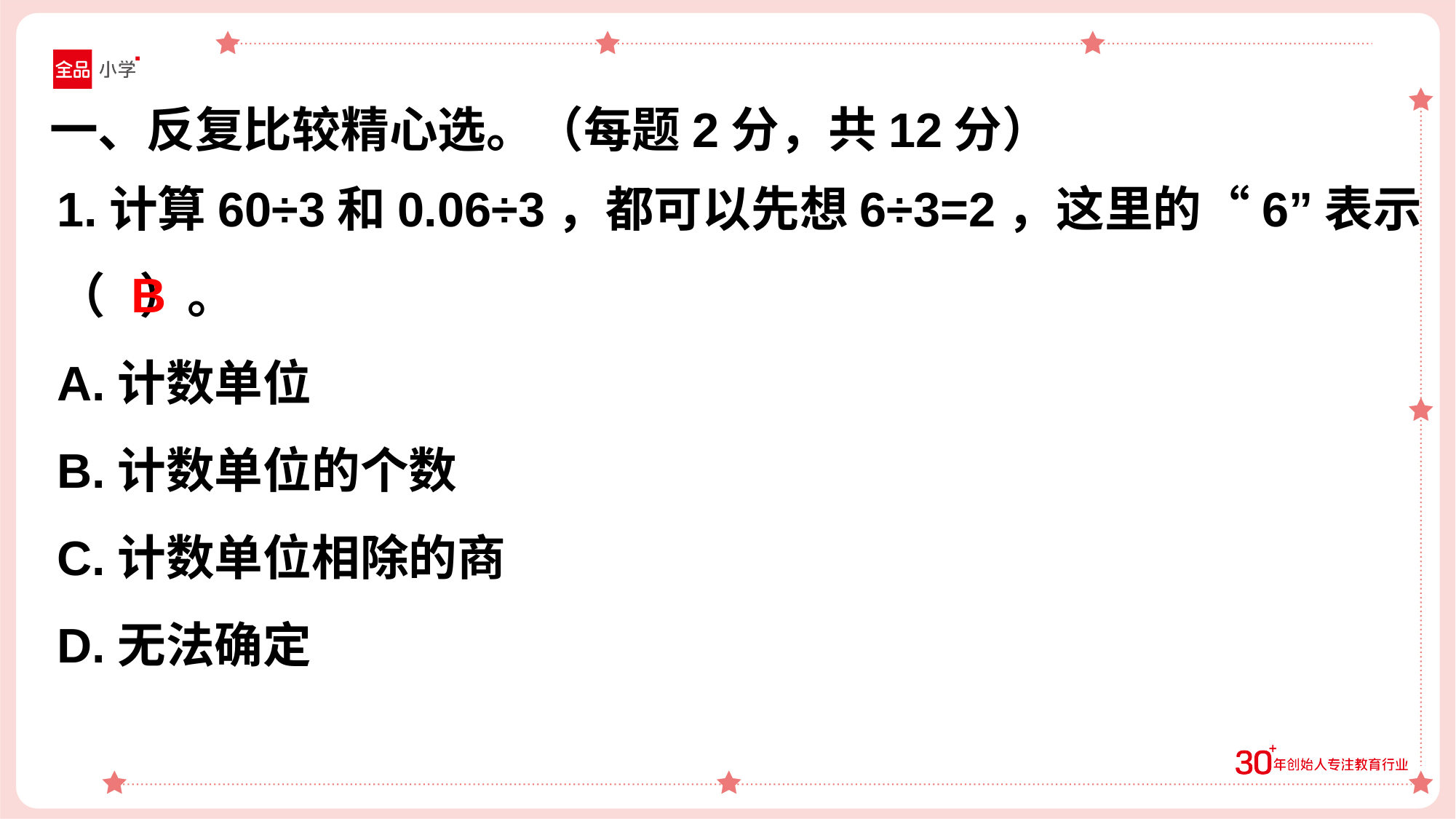

一、反复比较精心选。（每题2分，共12分）
1.计算60÷3和0.06÷3，都可以先想6÷3=2，这里的“6”表示（   ）。
A.计数单位
B.计数单位的个数
C.计数单位相除的商
D.无法确定
B